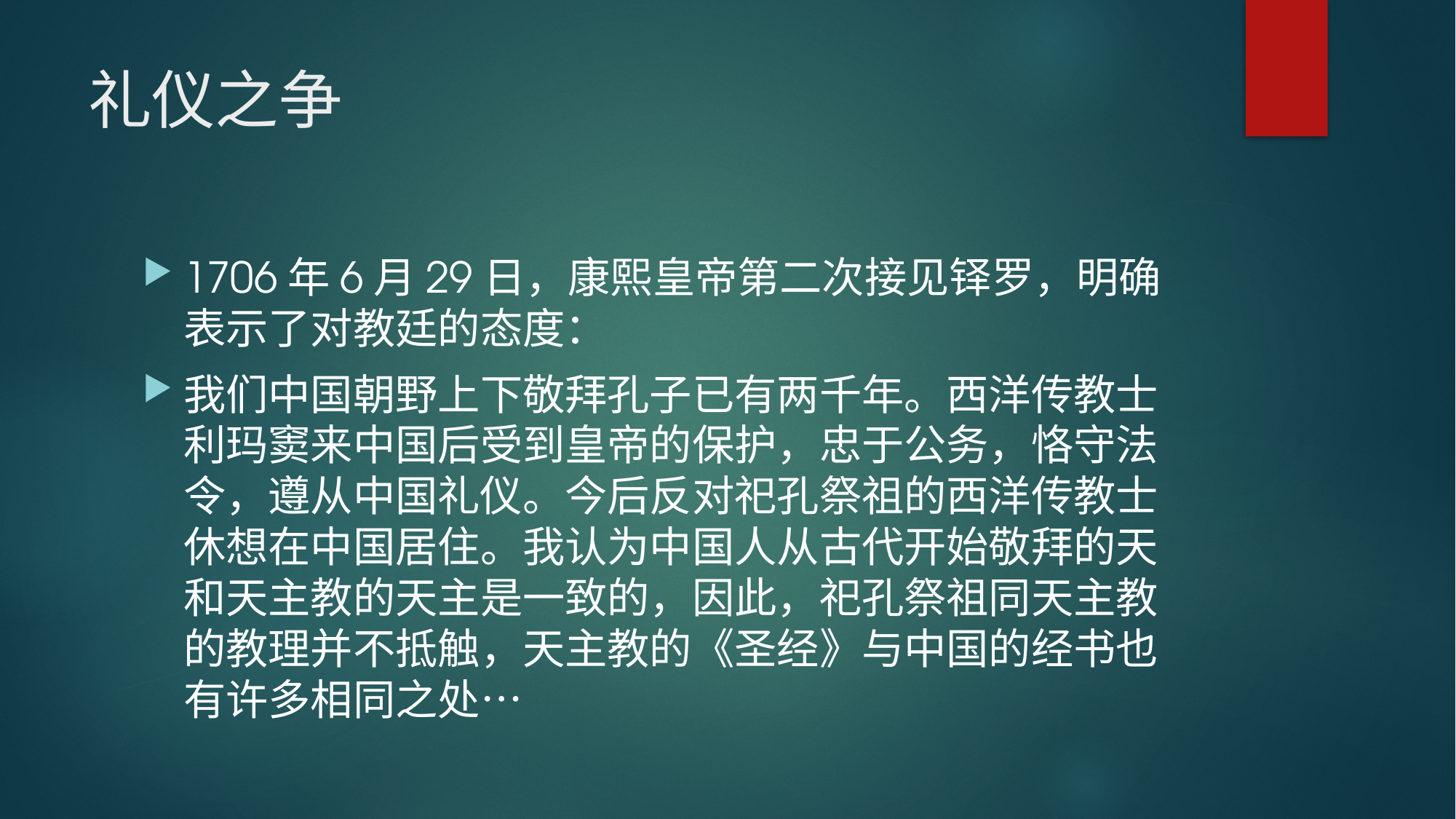

# 礼仪之争
1706年6月29日，康熙皇帝第二次接见铎罗，明确表示了对教廷的态度：
我们中国朝野上下敬拜孔子已有两千年。西洋传教士利玛窦来中国后受到皇帝的保护，忠于公务，恪守法令，遵从中国礼仪。今后反对祀孔祭祖的西洋传教士休想在中国居住。我认为中国人从古代开始敬拜的天和天主教的天主是一致的，因此，祀孔祭祖同天主教的教理并不抵触，天主教的《圣经》与中国的经书也有许多相同之处…